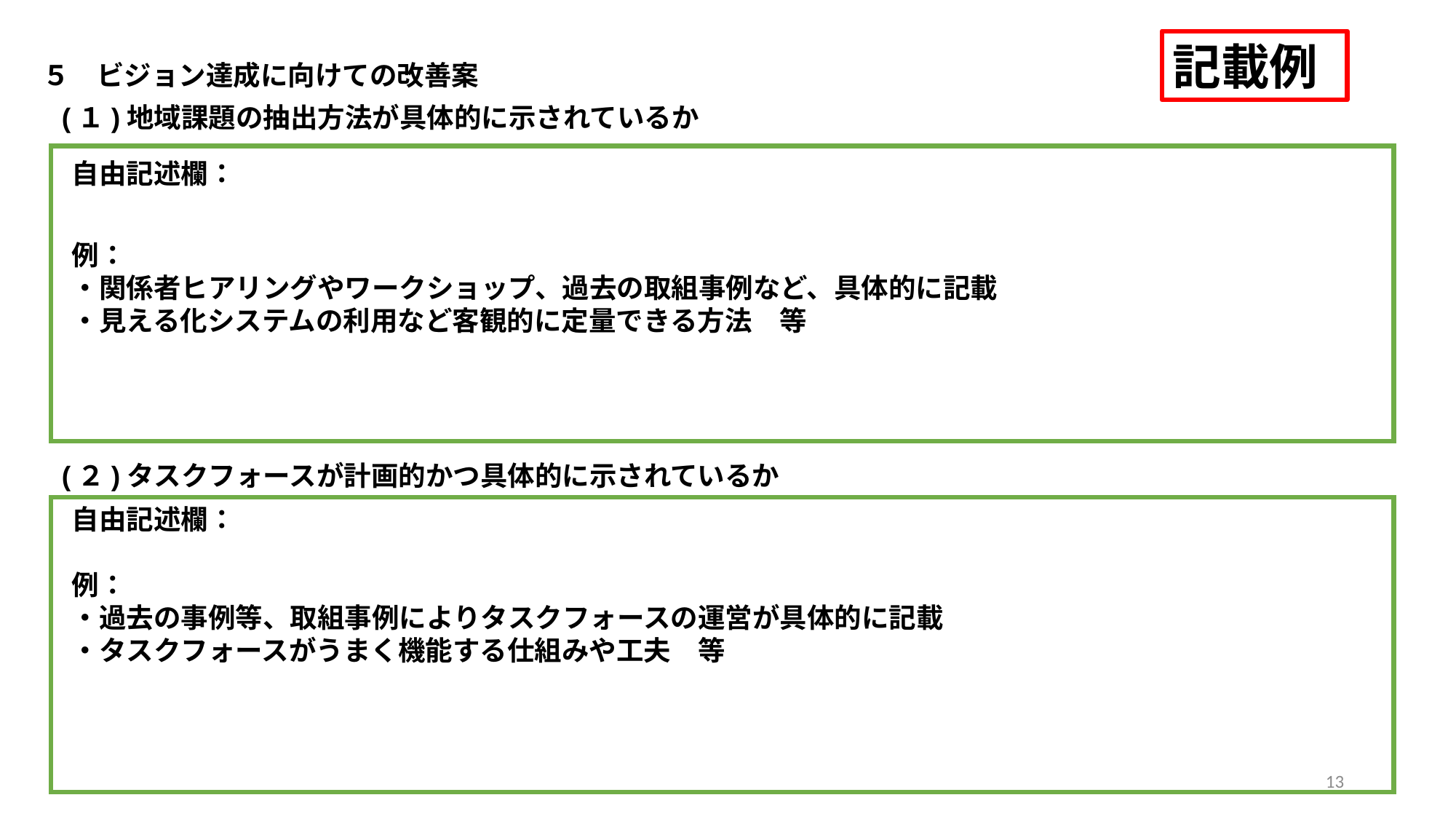

記載例
５　ビジョン達成に向けての改善案
(１)地域課題の抽出方法が具体的に示されているか

自由記述欄：
例：
・関係者ヒアリングやワークショップ、過去の取組事例など、具体的に記載
・見える化システムの利用など客観的に定量できる方法　等
(２)タスクフォースが計画的かつ具体的に示されているか

自由記述欄：
例：
・過去の事例等、取組事例によりタスクフォースの運営が具体的に記載
・タスクフォースがうまく機能する仕組みや工夫　等
13